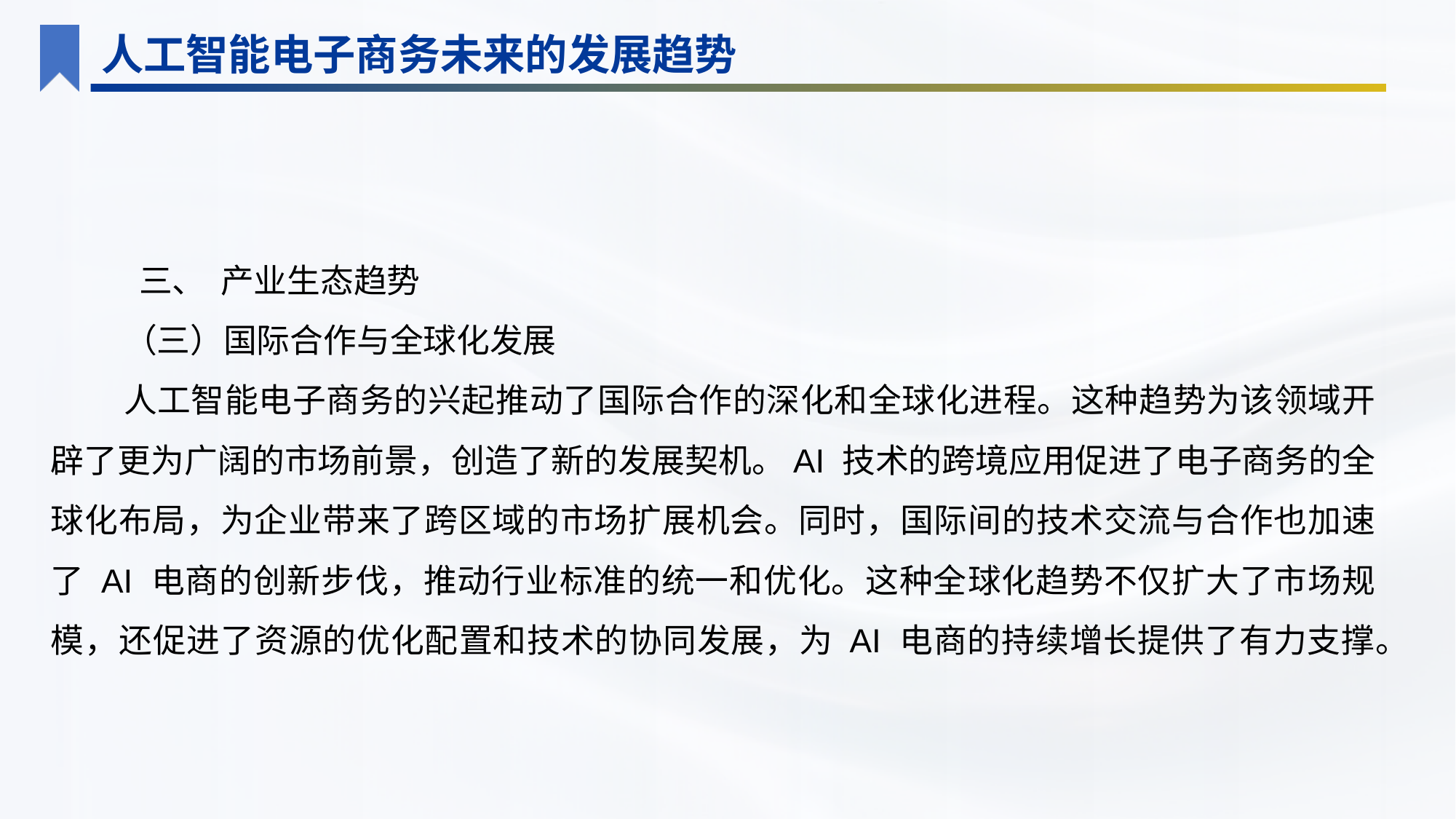

人工智能电子商务未来的发展趋势
 三、  产业生态趋势
（三）国际合作与全球化发展
人工智能电子商务的兴起推动了国际合作的深化和全球化进程。这种趋势为该领域开辟了更为广阔的市场前景，创造了新的发展契机。AI 技术的跨境应用促进了电子商务的全球化布局，为企业带来了跨区域的市场扩展机会。同时，国际间的技术交流与合作也加速了 AI 电商的创新步伐，推动行业标准的统一和优化。这种全球化趋势不仅扩大了市场规模，还促进了资源的优化配置和技术的协同发展，为 AI 电商的持续增长提供了有力支撑。